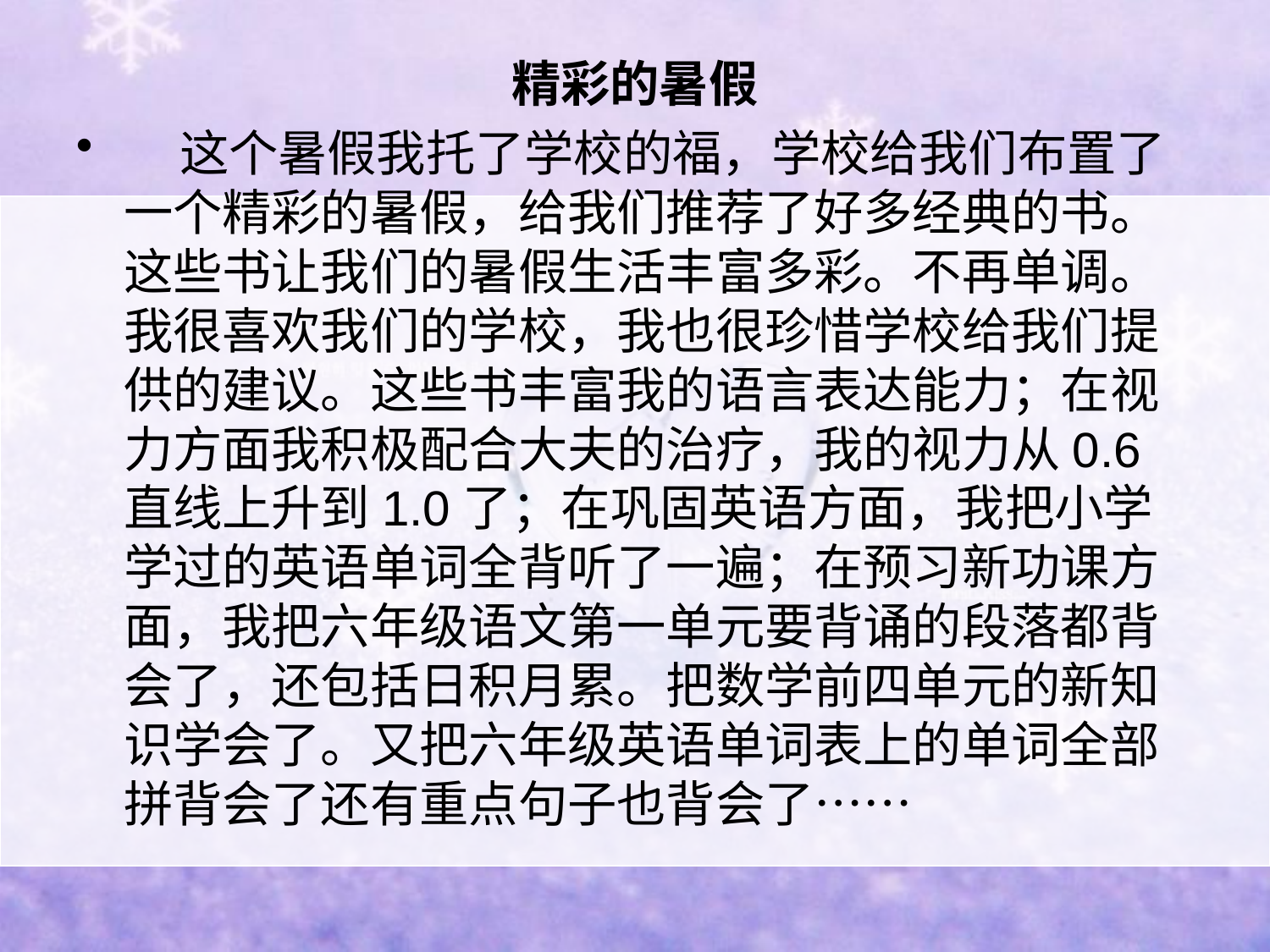

#
精彩的暑假
    这个暑假我托了学校的福，学校给我们布置了一个精彩的暑假，给我们推荐了好多经典的书。这些书让我们的暑假生活丰富多彩。不再单调。我很喜欢我们的学校，我也很珍惜学校给我们提供的建议。这些书丰富我的语言表达能力；在视力方面我积极配合大夫的治疗，我的视力从0.6直线上升到1.0了；在巩固英语方面，我把小学学过的英语单词全背听了一遍；在预习新功课方面，我把六年级语文第一单元要背诵的段落都背会了，还包括日积月累。把数学前四单元的新知识学会了。又把六年级英语单词表上的单词全部拼背会了还有重点句子也背会了……